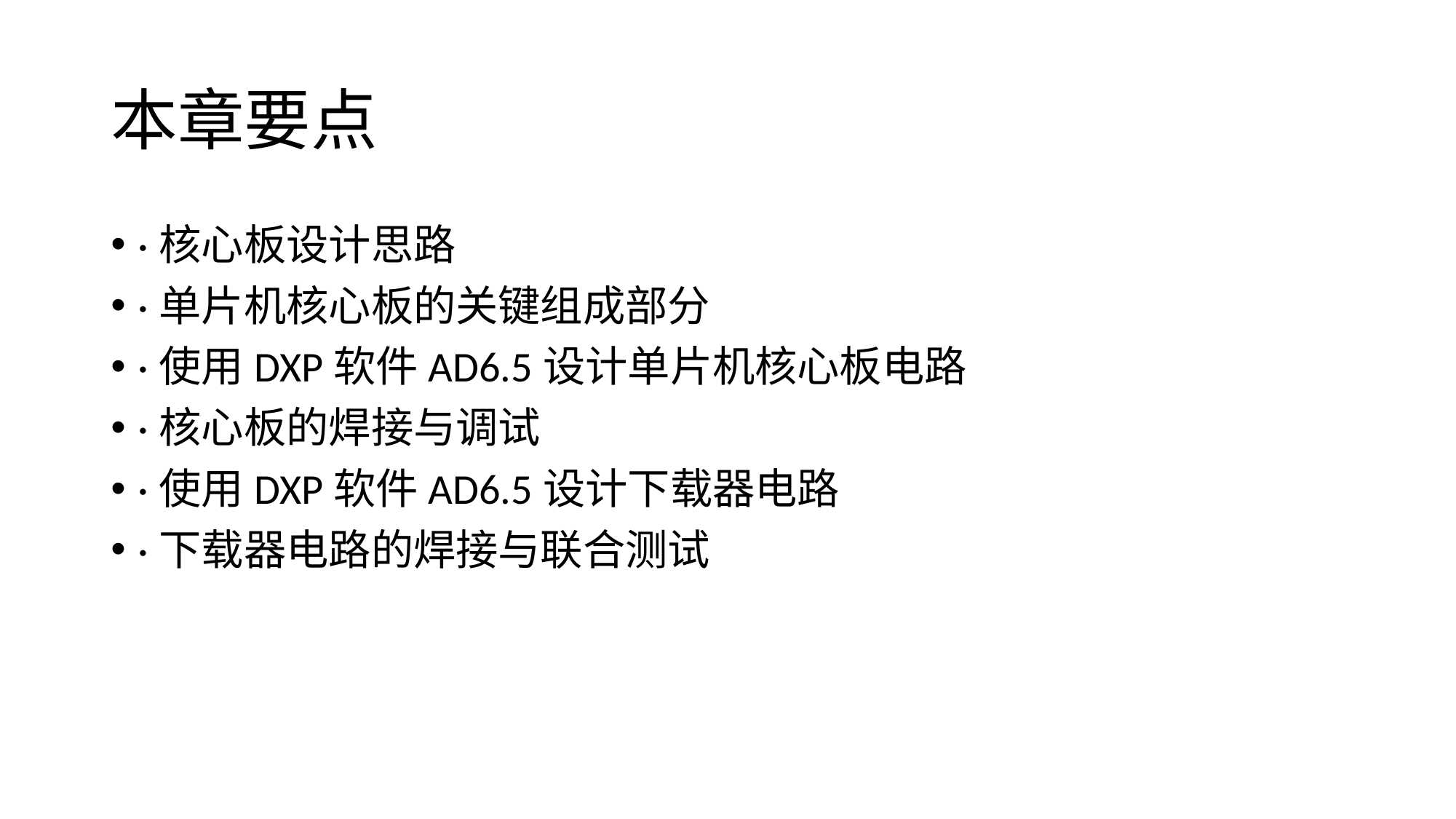

# 本章要点
·核心板设计思路
·单片机核心板的关键组成部分
·使用DXP软件AD6.5设计单片机核心板电路
·核心板的焊接与调试
·使用DXP软件AD6.5设计下载器电路
·下载器电路的焊接与联合测试